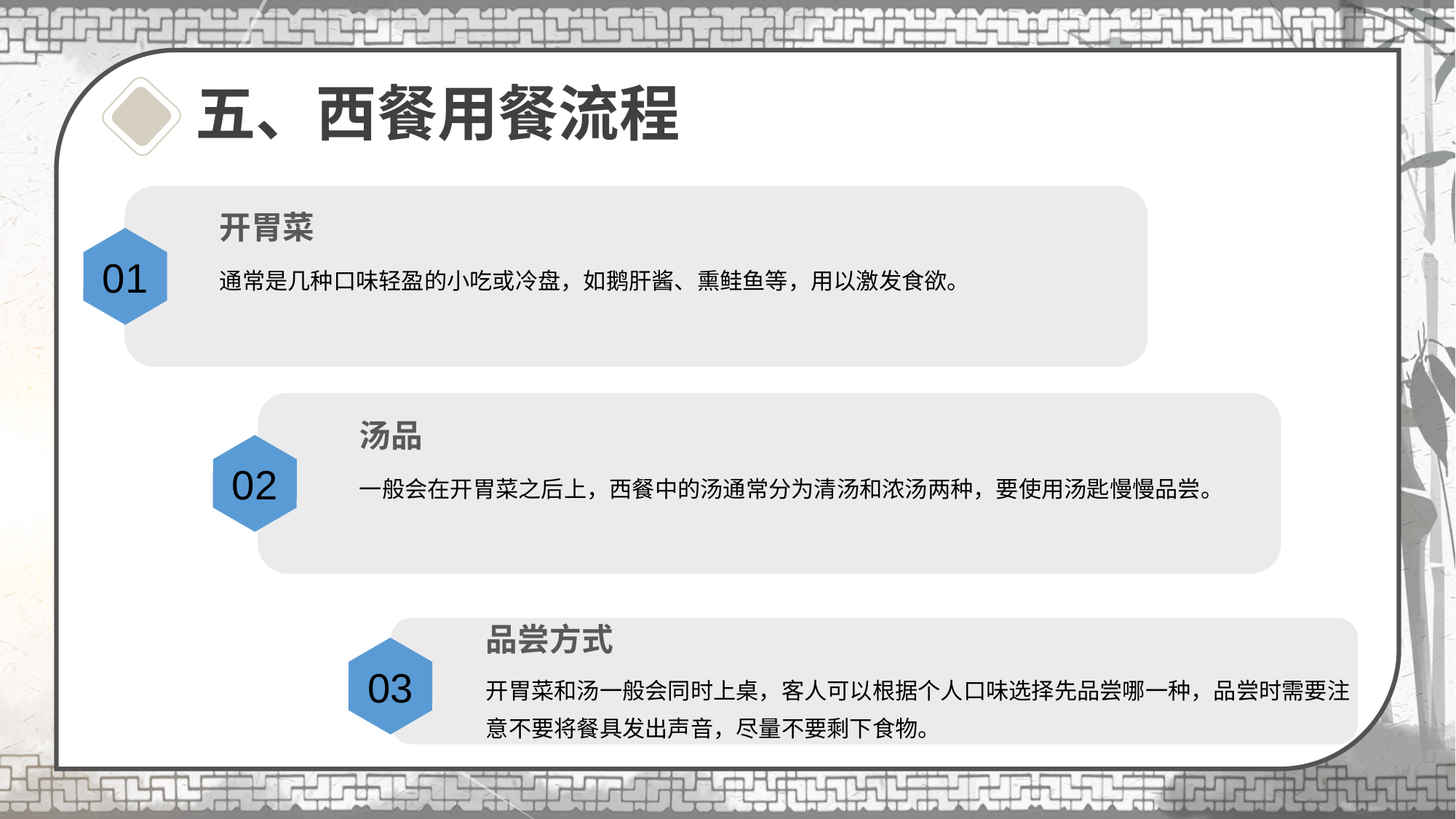

# 五、西餐用餐流程

开胃菜

01
通常是几种口味轻盈的小吃或冷盘，如鹅肝酱、熏鲑鱼等，用以激发食欲。

汤品

02
一般会在开胃菜之后上，西餐中的汤通常分为清汤和浓汤两种，要使用汤匙慢慢品尝。
品尝方式

03
开胃菜和汤一般会同时上桌，客人可以根据个人口味选择先品尝哪一种，品尝时需要注意不要将餐具发出声音，尽量不要剩下食物。